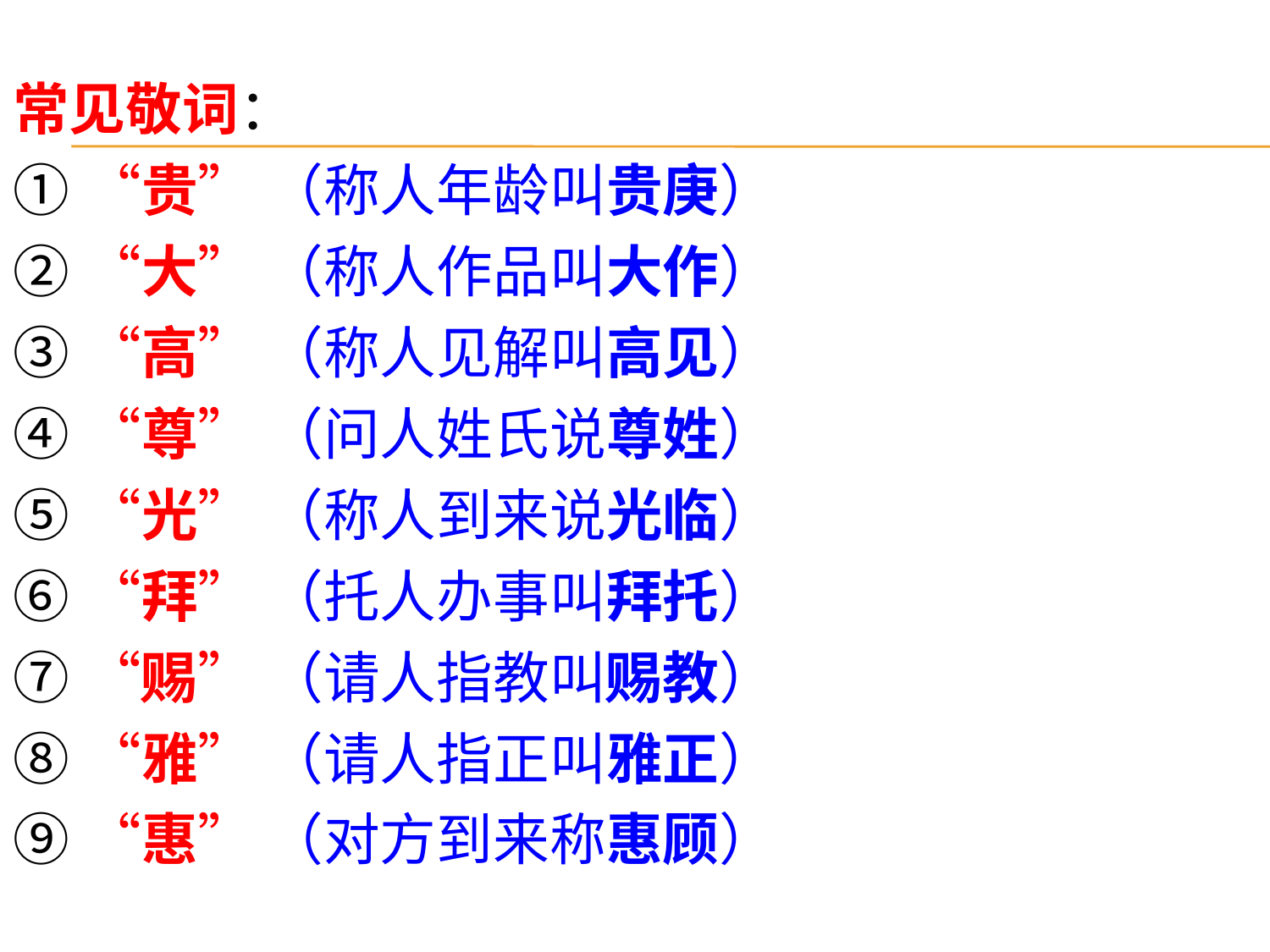

常见敬词：
① “贵” （称人年龄叫贵庚）
② “大” （称人作品叫大作）
③ “高” （称人见解叫高见）
④ “尊” （问人姓氏说尊姓）
⑤ “光” （称人到来说光临）
⑥ “拜” （托人办事叫拜托）
⑦ “赐” （请人指教叫赐教）
⑧ “雅” （请人指正叫雅正）
⑨ “惠” （对方到来称惠顾）